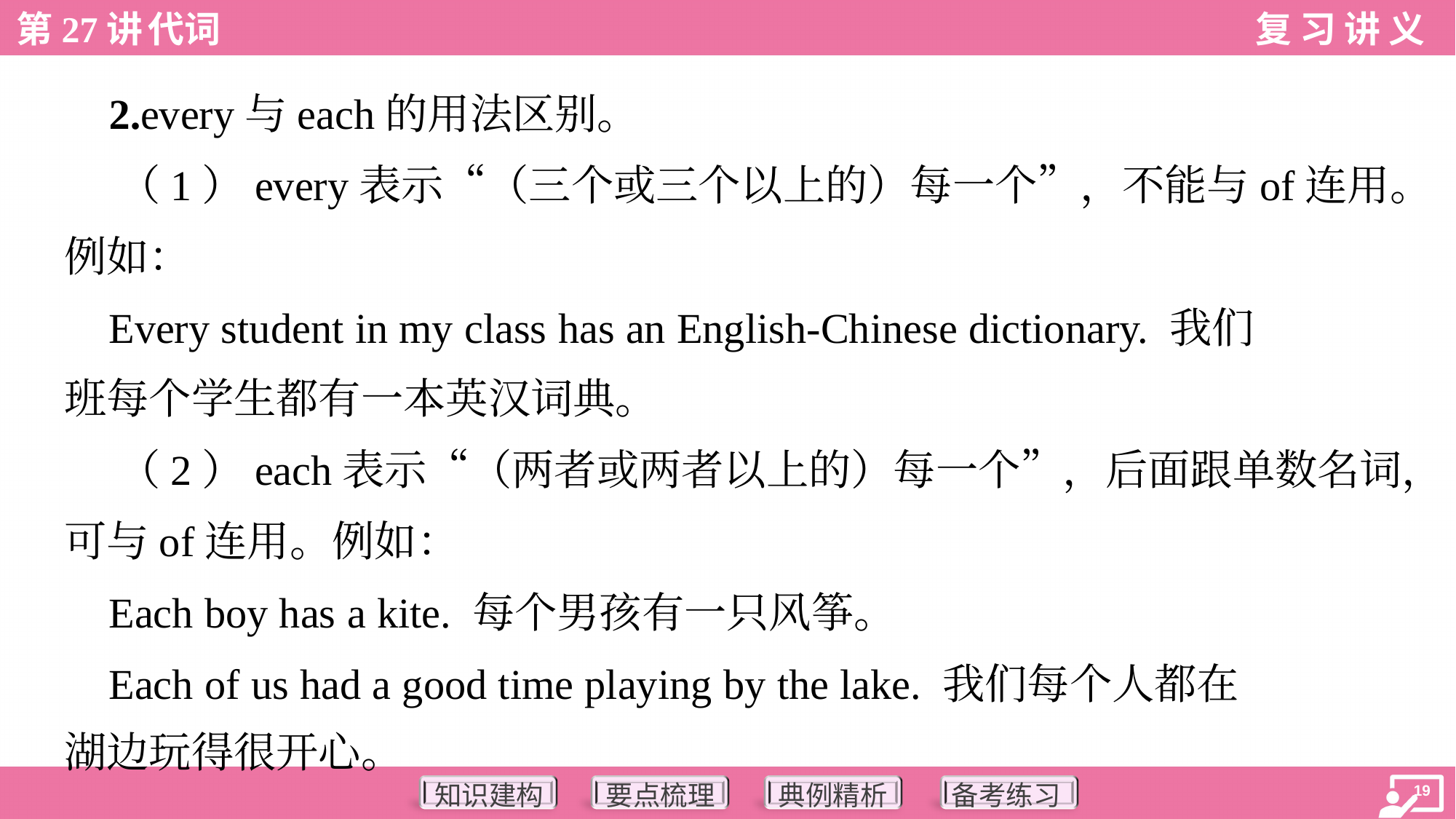

2.every与each的用法区别。
    （1）every表示“（三个或三个以上的）每一个”，不能与of连用。
例如：
    Every student in my class has an English-Chinese dictionary. 我们
班每个学生都有一本英汉词典。
    （2）each表示“（两者或两者以上的）每一个”，后面跟单数名词，
可与of连用。例如：
    Each boy has a kite. 每个男孩有一只风筝。
    Each of us had a good time playing by the lake. 我们每个人都在
湖边玩得很开心。